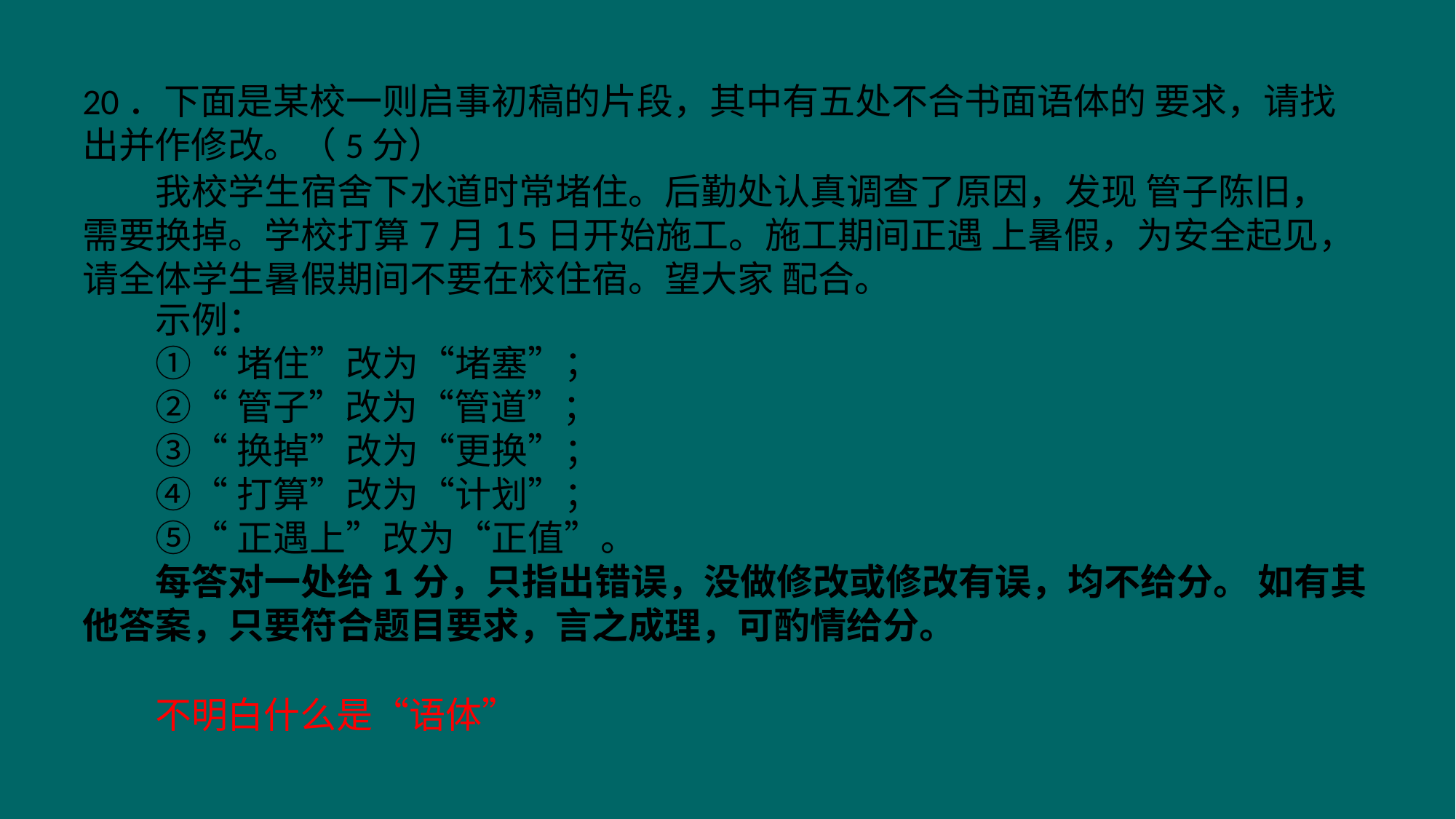

20．下面是某校一则启事初稿的片段，其中有五处不合书面语体的 要求，请找出并作修改。（5分）
我校学生宿舍下水道时常堵住。后勤处认真调查了原因，发现 管子陈旧，需要换掉。学校打算7月15日开始施工。施工期间正遇 上暑假，为安全起见，请全体学生暑假期间不要在校住宿。望大家 配合。
示例：
①“堵住”改为“堵塞”；
②“管子”改为“管道”；
③“换掉”改为“更换”；
④“打算”改为“计划”；
⑤“正遇上”改为“正值”。
每答对一处给1分，只指出错误，没做修改或修改有误，均不给分。 如有其他答案，只要符合题目要求，言之成理，可酌情给分。

不明白什么是“语体”